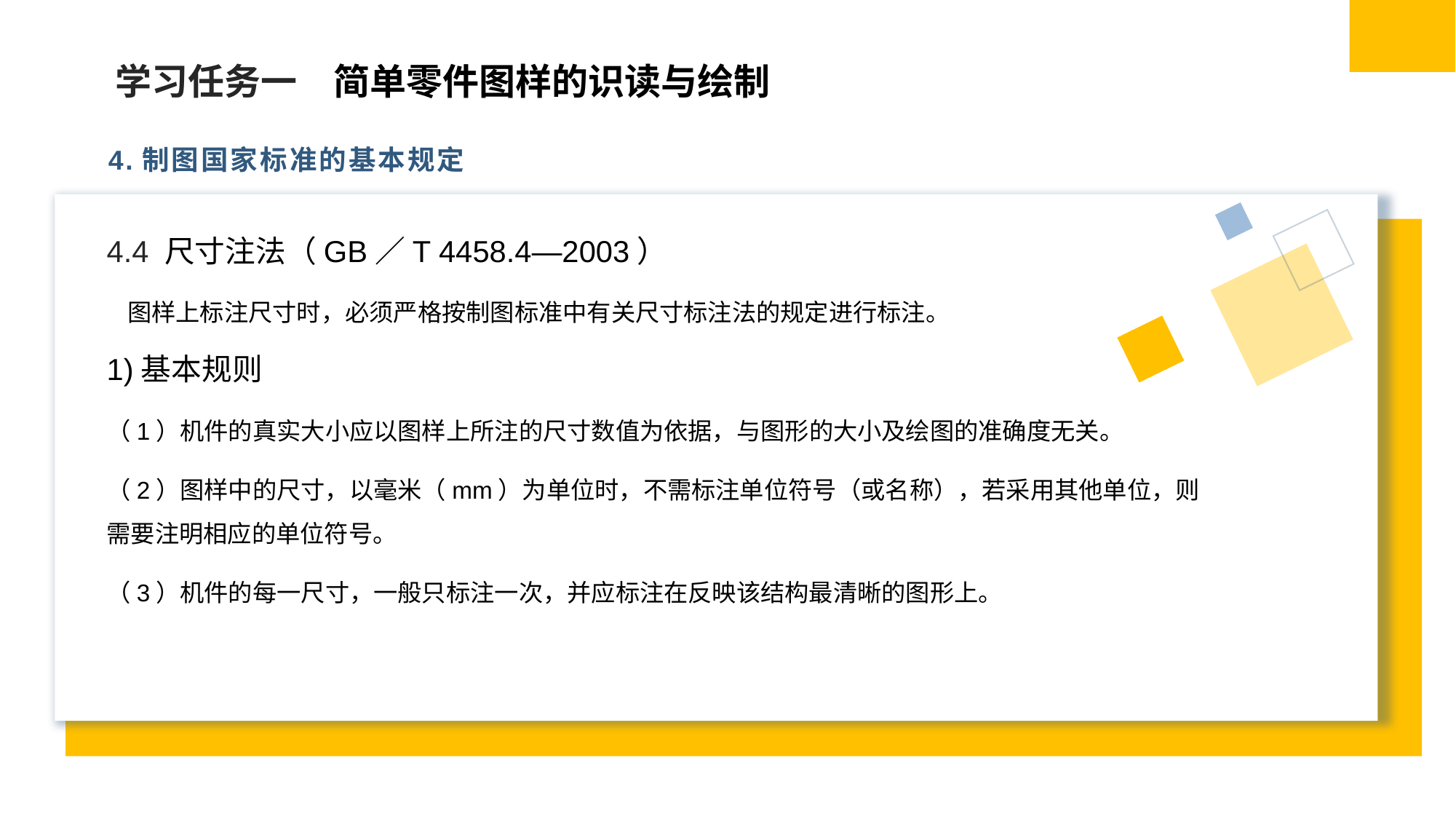

学习任务一　简单零件图样的识读与绘制
4.制图国家标准的基本规定

4.4 尺寸注法（GB／T 4458.4—2003）
  图样上标注尺寸时，必须严格按制图标准中有关尺寸标注法的规定进行标注。
1)基本规则
（1）机件的真实大小应以图样上所注的尺寸数值为依据，与图形的大小及绘图的准确度无关。
（2）图样中的尺寸，以毫米（mm）为单位时，不需标注单位符号（或名称），若采用其他单位，则需要注明相应的单位符号。
（3）机件的每一尺寸，一般只标注一次，并应标注在反映该结构最清晰的图形上。